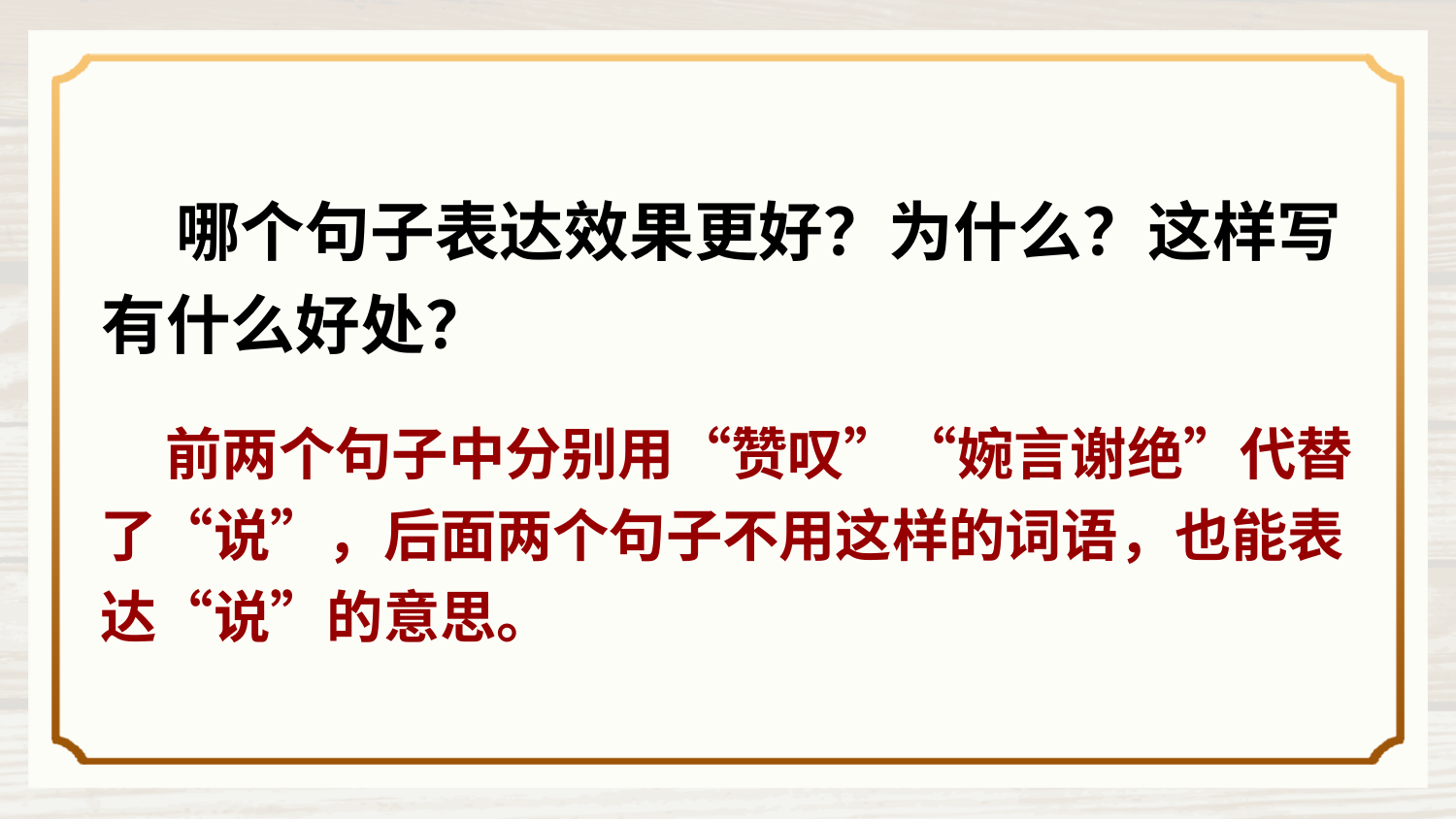

哪个句子表达效果更好？为什么？这样写有什么好处？
    前两个句子中分别用“赞叹”“婉言谢绝”代替了“说”，后面两个句子不用这样的词语，也能表达“说”的意思。